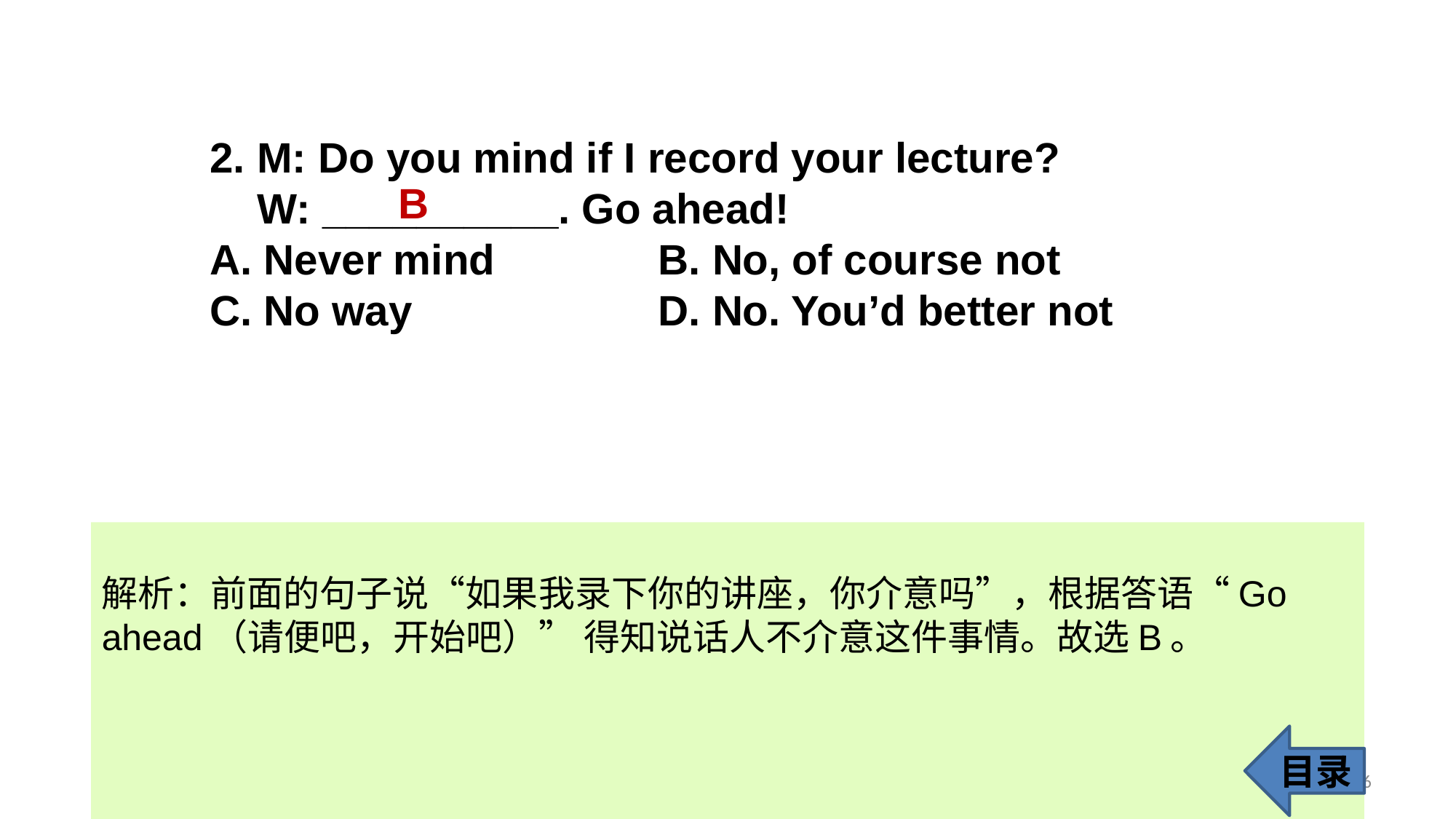

2. M: Do you mind if I record your lecture?
    W: __________. Go ahead!
A. Never mind 		 B. No, of course not
C. No way			 D. No. You’d better not
B

解析：前面的句子说“如果我录下你的讲座，你介意吗”，根据答语“Go
ahead（请便吧，开始吧）” 得知说话人不介意这件事情。故选B。
目录
6